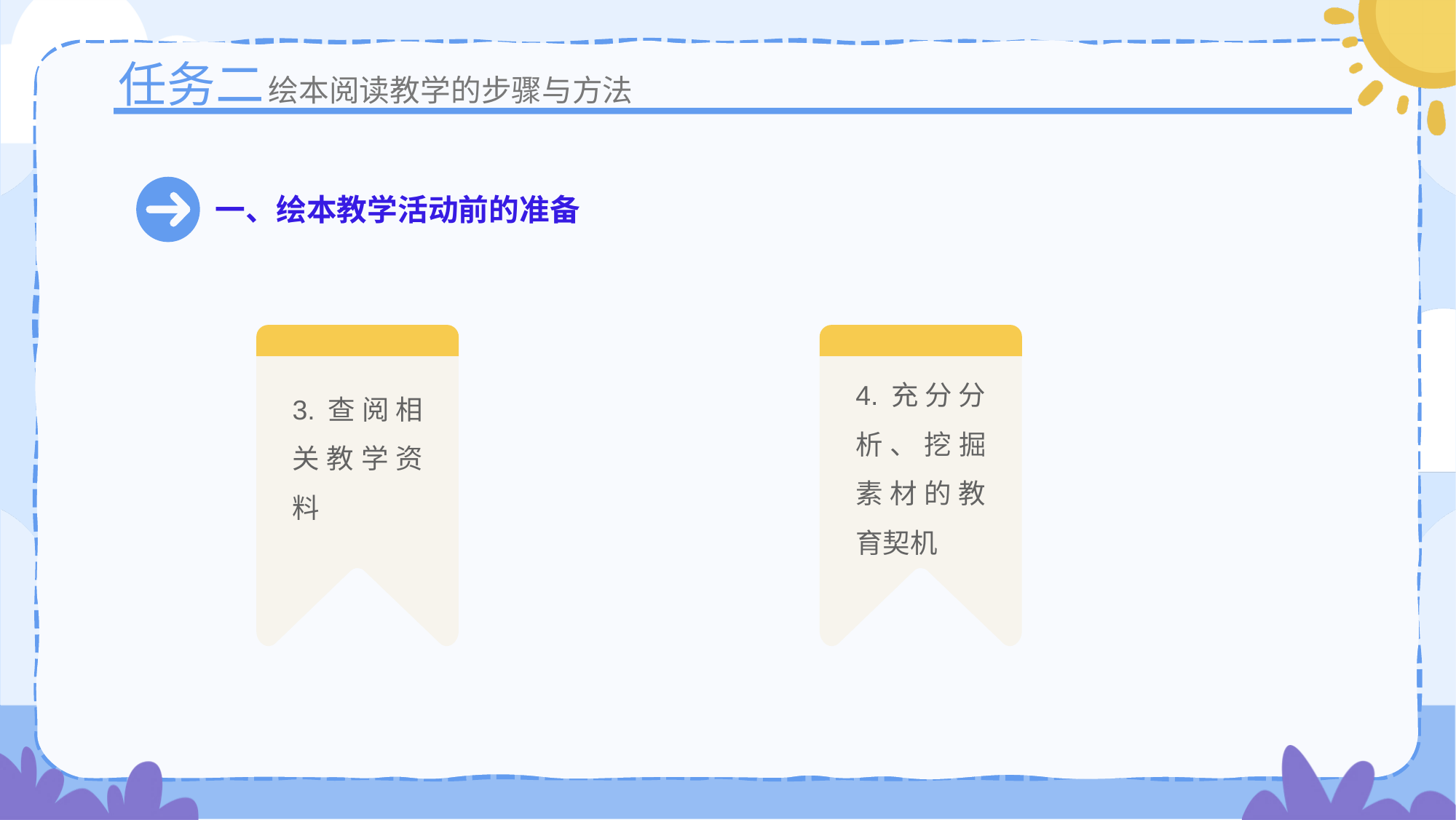

任务二
绘本阅读教学的步骤与方法

一、绘本教学活动前的准备

4.充分分析、挖掘素材的教育契机

3.查阅相关教学资料